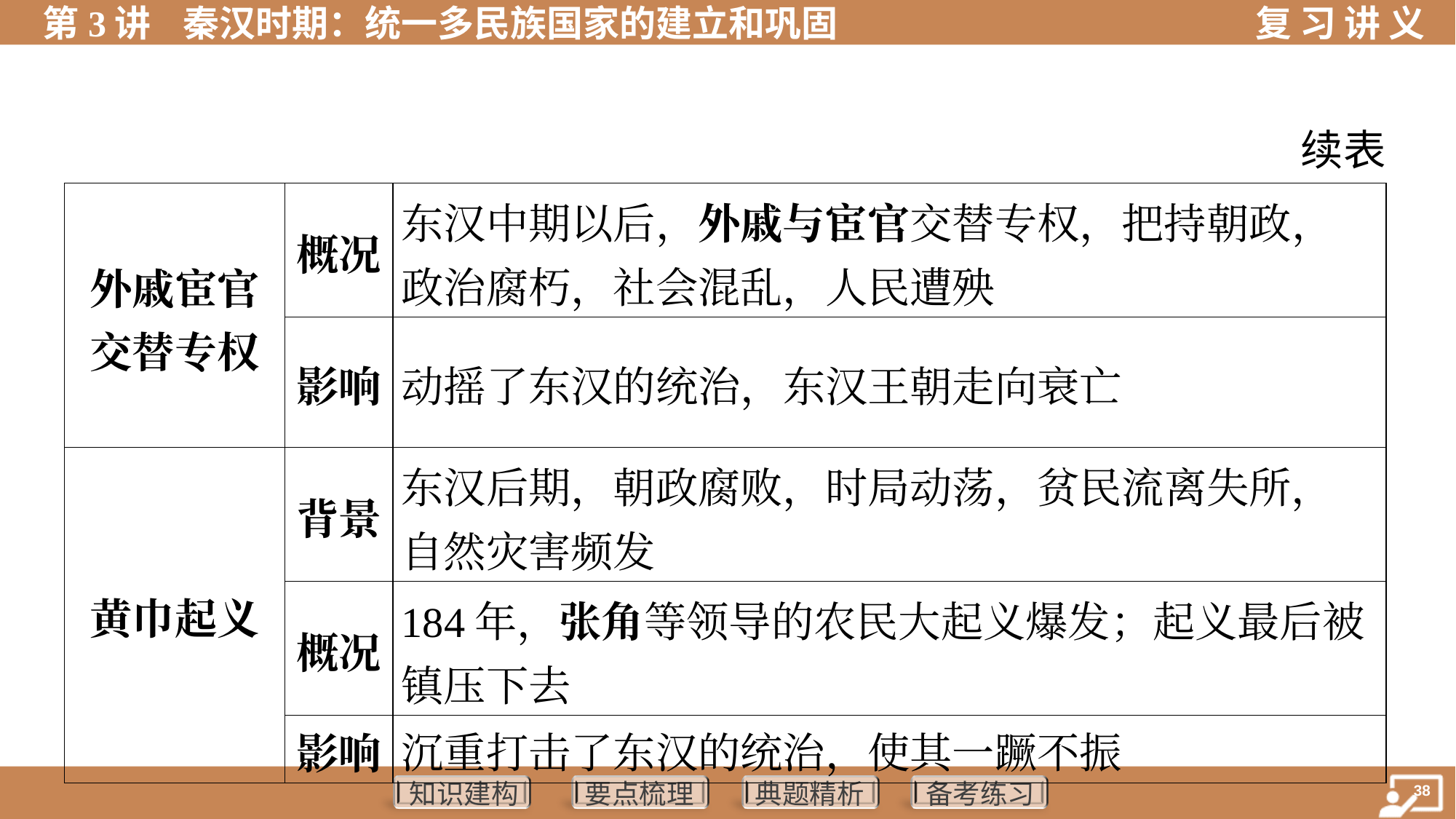

续表
| 外戚宦官 交替专权 | 概况 | 东汉中期以后，外戚与宦官交替专权，把持朝政， 政治腐朽，社会混乱，人民遭殃 |
| --- | --- | --- |
|  | 影响 | 动摇了东汉的统治，东汉王朝走向衰亡 |
| 黄巾起义 | 背景 | 东汉后期，朝政腐败，时局动荡，贫民流离失所， 自然灾害频发 |
|  | 概况 | 184年，张角等领导的农民大起义爆发；起义最后被 镇压下去 |
|  | 影响 | 沉重打击了东汉的统治，使其一蹶不振 |